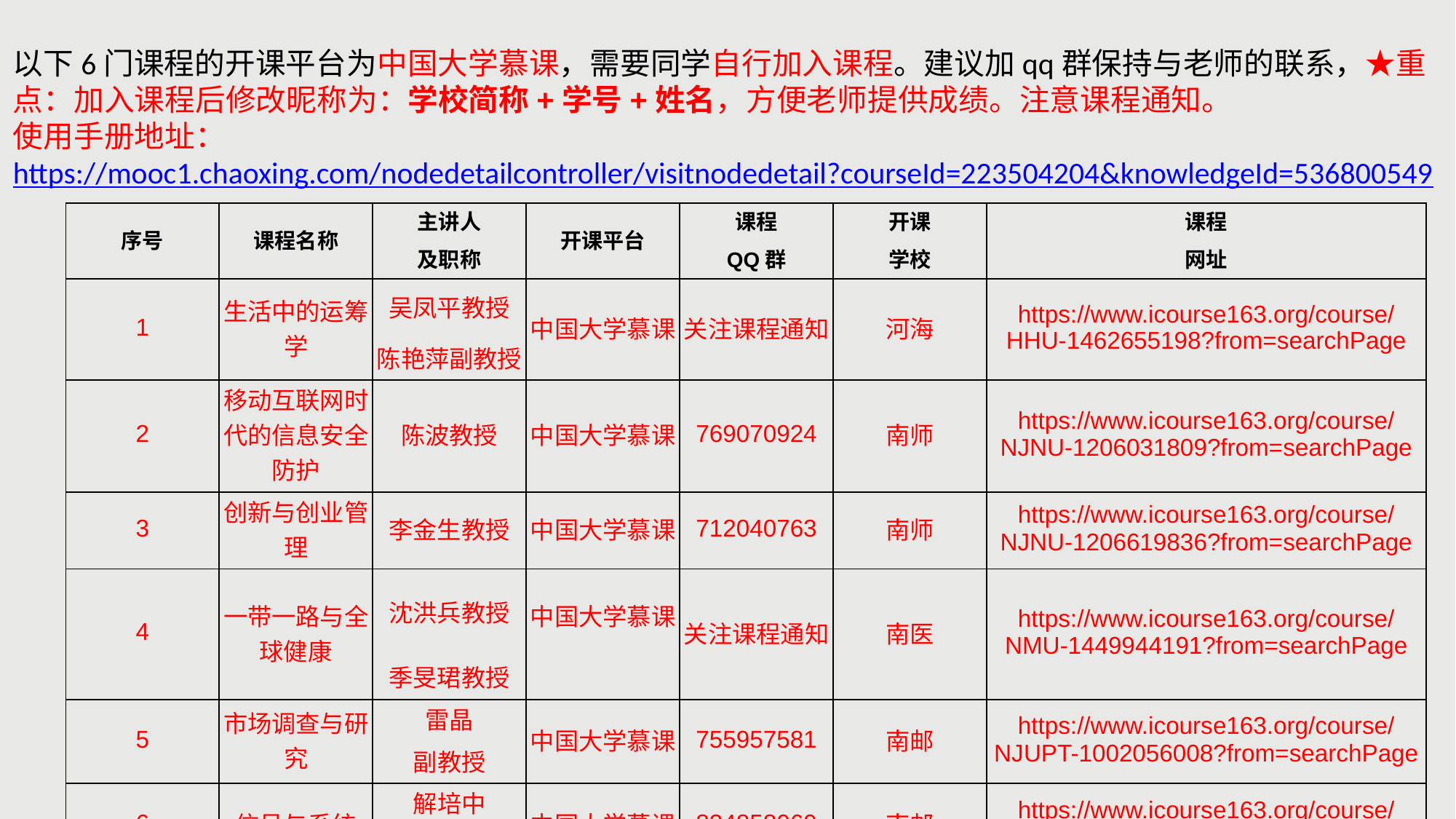

# 以下6门课程的开课平台为中国大学慕课，需要同学自行加入课程。建议加qq群保持与老师的联系，★重点：加入课程后修改昵称为：学校简称+学号+姓名，方便老师提供成绩。注意课程通知。 使用手册地址： https://mooc1.chaoxing.com/nodedetailcontroller/visitnodedetail?courseId=223504204&knowledgeId=536800549
| 序号 | 课程名称 | 主讲人 | 开课平台 | 课程 | 开课 | 课程 |
| --- | --- | --- | --- | --- | --- | --- |
|  |  | 及职称 |  | QQ群 | 学校 | 网址 |
| 1 | 生活中的运筹学 | 吴凤平教授 | 中国大学慕课 | 关注课程通知 | 河海 | https://www.icourse163.org/course/HHU-1462655198?from=searchPage |
|  |  | 陈艳萍副教授 |  |  |  |  |
| 2 | 移动互联网时代的信息安全防护 | 陈波教授 | 中国大学慕课 | 769070924 | 南师 | https://www.icourse163.org/course/NJNU-1206031809?from=searchPage |
| 3 | 创新与创业管理 | 李金生教授 | 中国大学慕课 | 712040763 | 南师 | https://www.icourse163.org/course/NJNU-1206619836?from=searchPage |
| 4 | 一带一路与全球健康 | 沈洪兵教授 | 中国大学慕课 | 关注课程通知 | 南医 | https://www.icourse163.org/course/NMU-1449944191?from=searchPage |
|  |  | 季旻珺教授 |  |  |  |  |
| 5 | 市场调查与研究 | 雷晶 | 中国大学慕课 | 755957581 | 南邮 | https://www.icourse163.org/course/NJUPT-1002056008?from=searchPage |
|  |  | 副教授 |  |  |  |  |
| 6 | 信号与系统 | 解培中 | 中国大学慕课 | 834858060 | 南邮 | https://www.icourse163.org/course/NJUPT-1206593813?from=searchPage |
|  |  | 教授 |  |  |  |  |